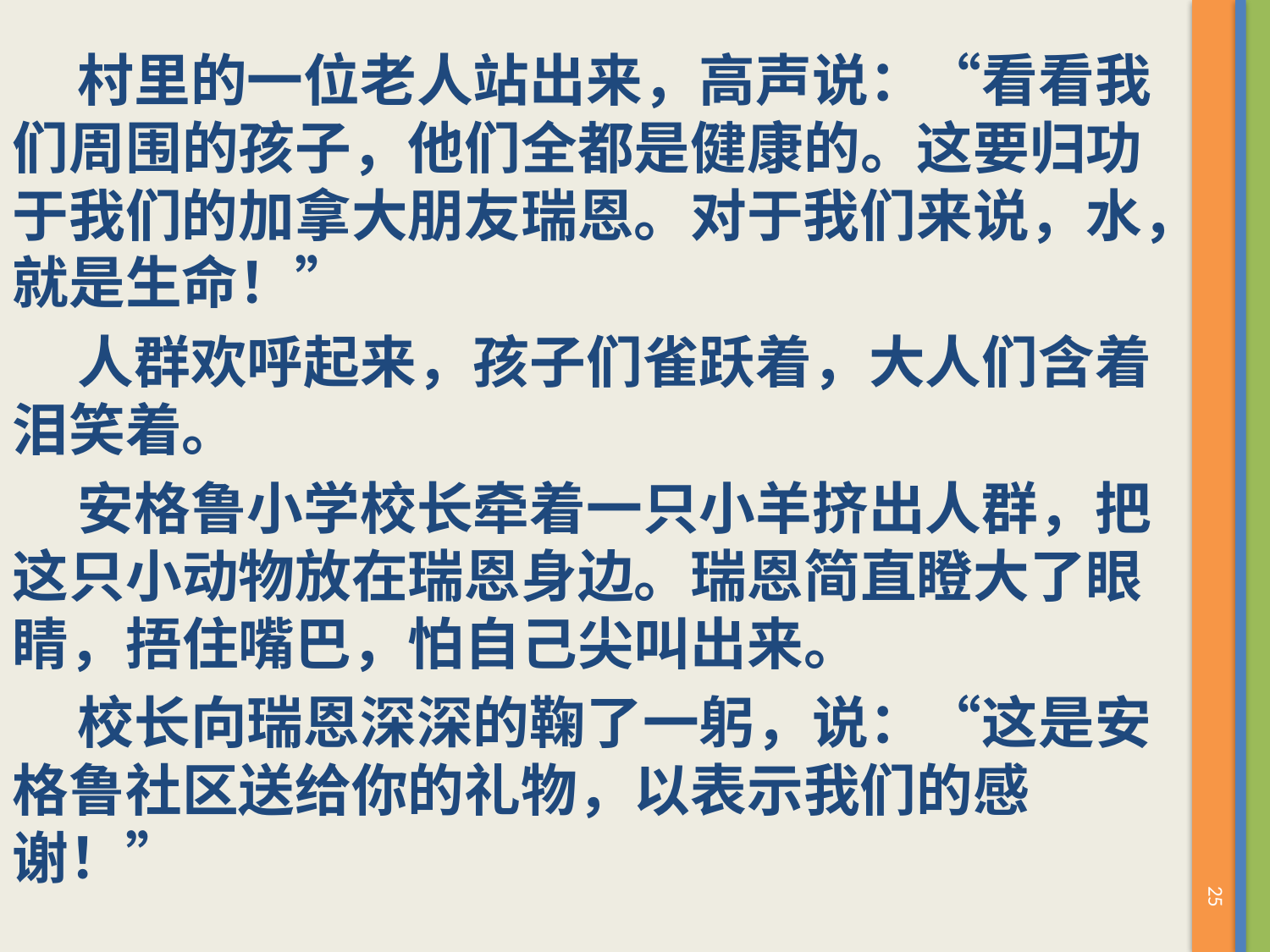

村里的一位老人站出来，高声说：“看看我们周围的孩子，他们全都是健康的。这要归功于我们的加拿大朋友瑞恩。对于我们来说，水，就是生命！”
    人群欢呼起来，孩子们雀跃着，大人们含着泪笑着。
    安格鲁小学校长牵着一只小羊挤出人群，把这只小动物放在瑞恩身边。瑞恩简直瞪大了眼睛，捂住嘴巴，怕自己尖叫出来。
    校长向瑞恩深深的鞠了一躬，说：“这是安格鲁社区送给你的礼物，以表示我们的感谢！”

25